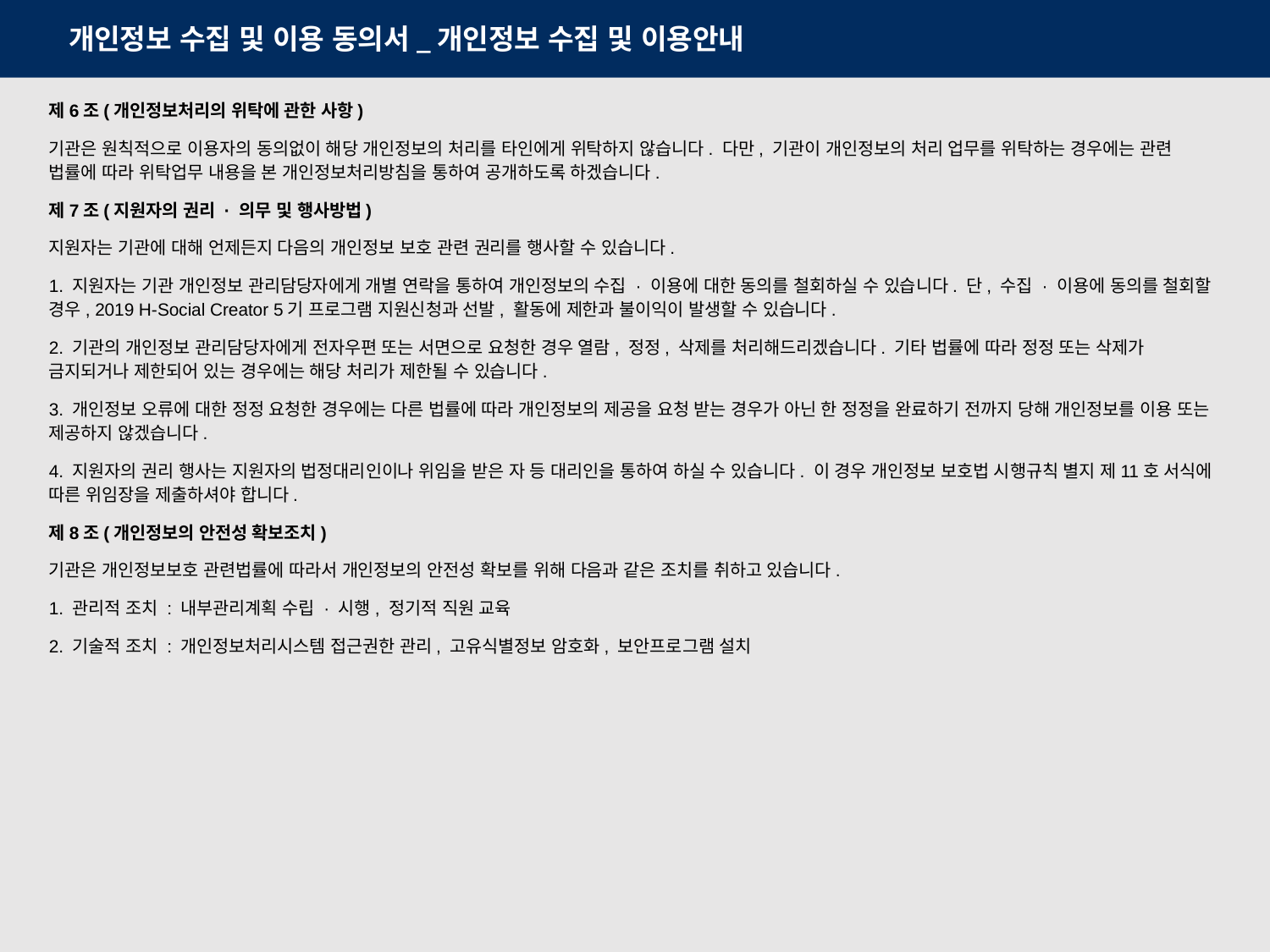

개인정보 수집 및 이용 동의서_개인정보 수집 및 이용안내
제6조(개인정보처리의 위탁에 관한 사항)
기관은 원칙적으로 이용자의 동의없이 해당 개인정보의 처리를 타인에게 위탁하지 않습니다. 다만, 기관이 개인정보의 처리 업무를 위탁하는 경우에는 관련 법률에 따라 위탁업무 내용을 본 개인정보처리방침을 통하여 공개하도록 하겠습니다.
제7조(지원자의 권리 · 의무 및 행사방법)
지원자는 기관에 대해 언제든지 다음의 개인정보 보호 관련 권리를 행사할 수 있습니다.
1. 지원자는 기관 개인정보 관리담당자에게 개별 연락을 통하여 개인정보의 수집 · 이용에 대한 동의를 철회하실 수 있습니다. 단, 수집 · 이용에 동의를 철회할 경우, 2019 H-Social Creator 5기 프로그램 지원신청과 선발, 활동에 제한과 불이익이 발생할 수 있습니다.
2. 기관의 개인정보 관리담당자에게 전자우편 또는 서면으로 요청한 경우 열람, 정정, 삭제를 처리해드리겠습니다. 기타 법률에 따라 정정 또는 삭제가 금지되거나 제한되어 있는 경우에는 해당 처리가 제한될 수 있습니다.
3. 개인정보 오류에 대한 정정 요청한 경우에는 다른 법률에 따라 개인정보의 제공을 요청 받는 경우가 아닌 한 정정을 완료하기 전까지 당해 개인정보를 이용 또는 제공하지 않겠습니다.
4. 지원자의 권리 행사는 지원자의 법정대리인이나 위임을 받은 자 등 대리인을 통하여 하실 수 있습니다. 이 경우 개인정보 보호법 시행규칙 별지 제11호 서식에 따른 위임장을 제출하셔야 합니다.
제8조(개인정보의 안전성 확보조치)
기관은 개인정보보호 관련법률에 따라서 개인정보의 안전성 확보를 위해 다음과 같은 조치를 취하고 있습니다.
1. 관리적 조치 : 내부관리계획 수립 · 시행, 정기적 직원 교육
2. 기술적 조치 : 개인정보처리시스템 접근권한 관리, 고유식별정보 암호화, 보안프로그램 설치